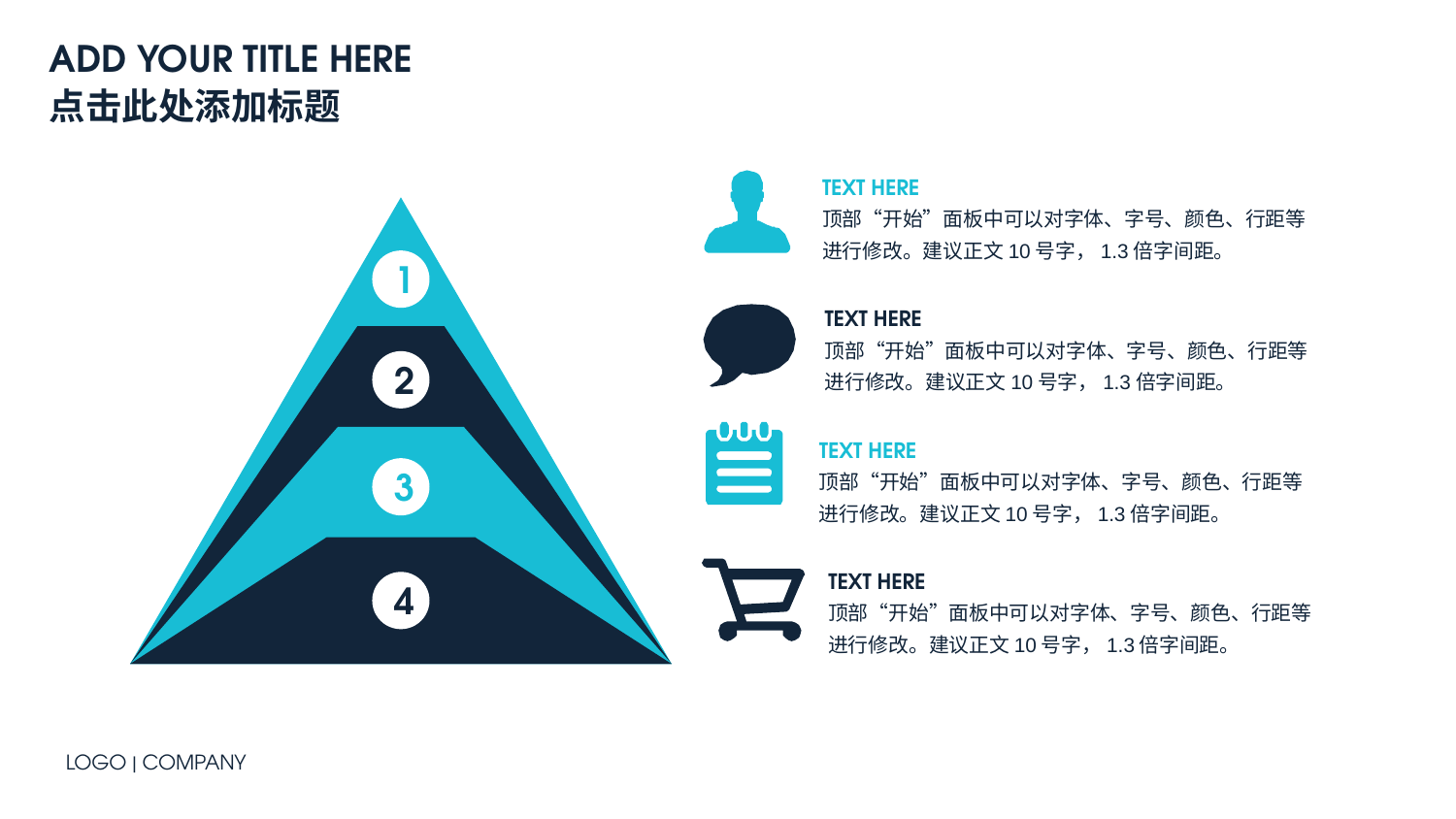

ADD YOUR TITLE HERE
点击此处添加标题
TEXT HERE
顶部“开始”面板中可以对字体、字号、颜色、行距等进行修改。建议正文10号字，1.3倍字间距。

1
TEXT HERE
顶部“开始”面板中可以对字体、字号、颜色、行距等进行修改。建议正文10号字，1.3倍字间距。

2

TEXT HERE
顶部“开始”面板中可以对字体、字号、颜色、行距等进行修改。建议正文10号字，1.3倍字间距。
3

TEXT HERE
顶部“开始”面板中可以对字体、字号、颜色、行距等进行修改。建议正文10号字，1.3倍字间距。
4
LOGO | COMPANY